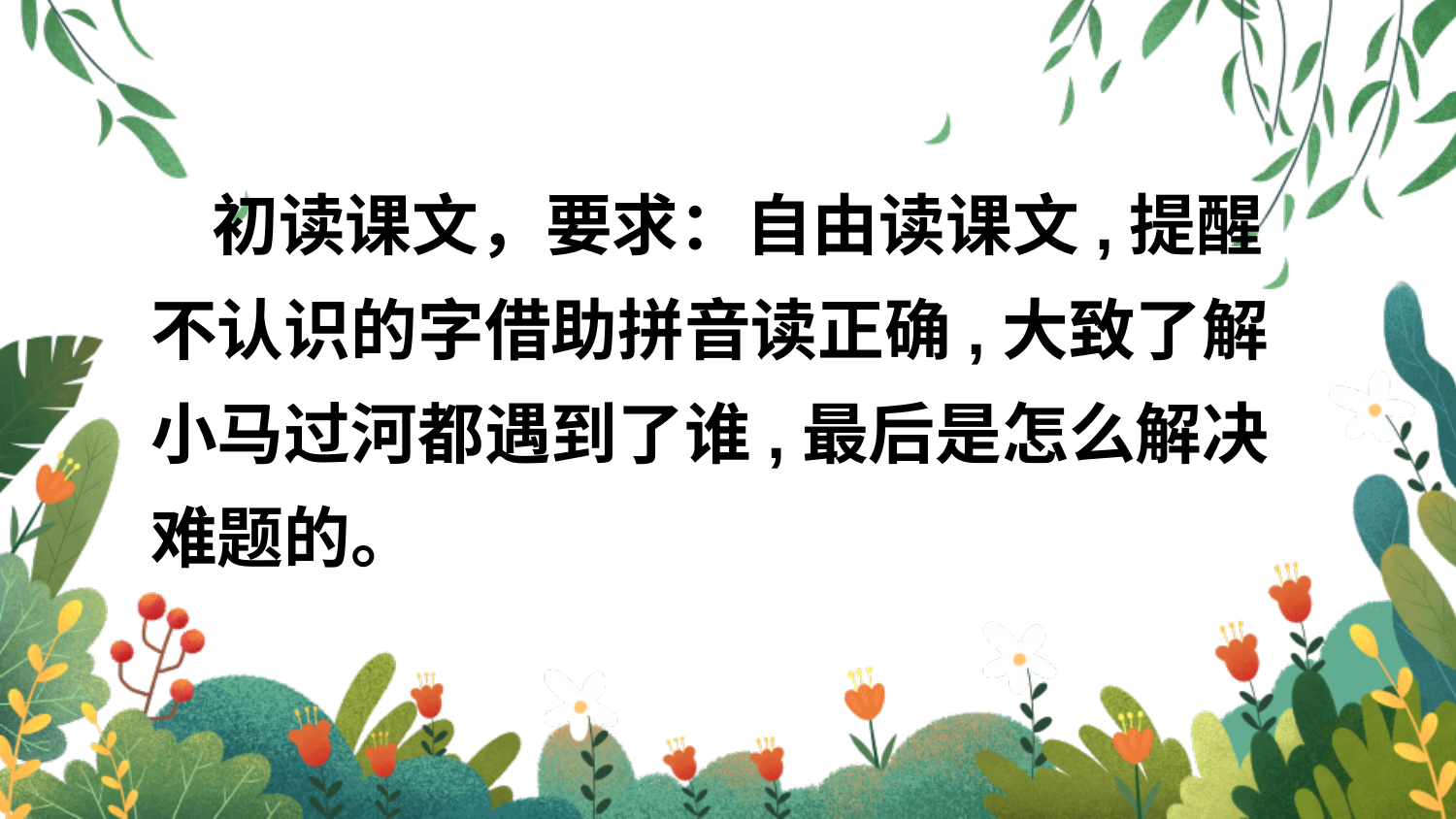

初读课文，要求：自由读课文,提醒不认识的字借助拼音读正确,大致了解小马过河都遇到了谁,最后是怎么解决难题的。